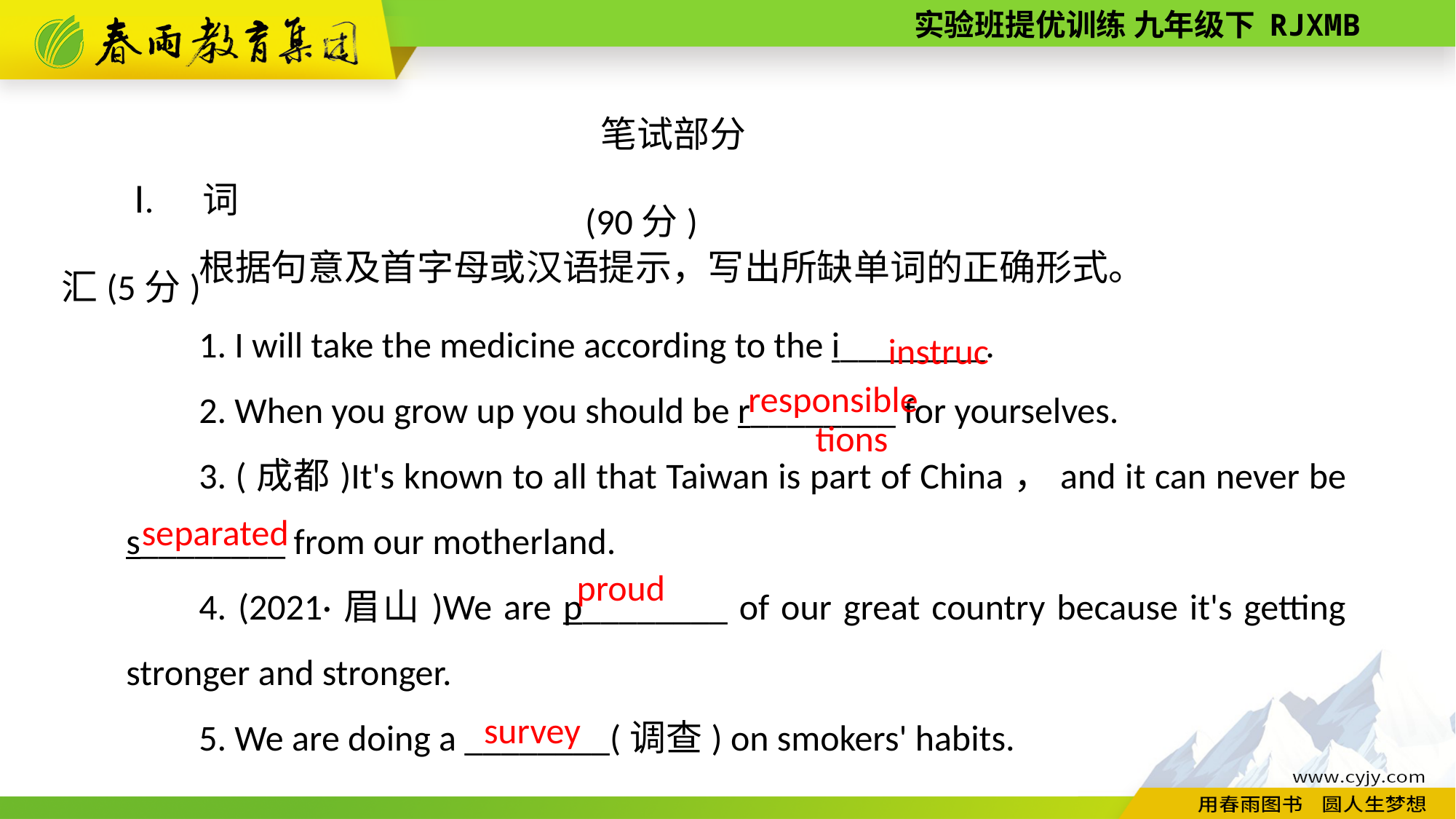

笔试部分(90分)
Ⅰ. 词汇(5分)
根据句意及首字母或汉语提示，写出所缺单词的正确形式。
instructions
1. I will take the medicine according to the i________.
2. When you grow up you should be r________ for yourselves.
3. (成都)It's known to all that Taiwan is part of China，and it can never be s________ from our motherland.
4. (2021·眉山)We are p________ of our great country because it's getting stronger and stronger.
5. We are doing a ________(调查) on smokers' habits.
responsible
separated
proud
survey